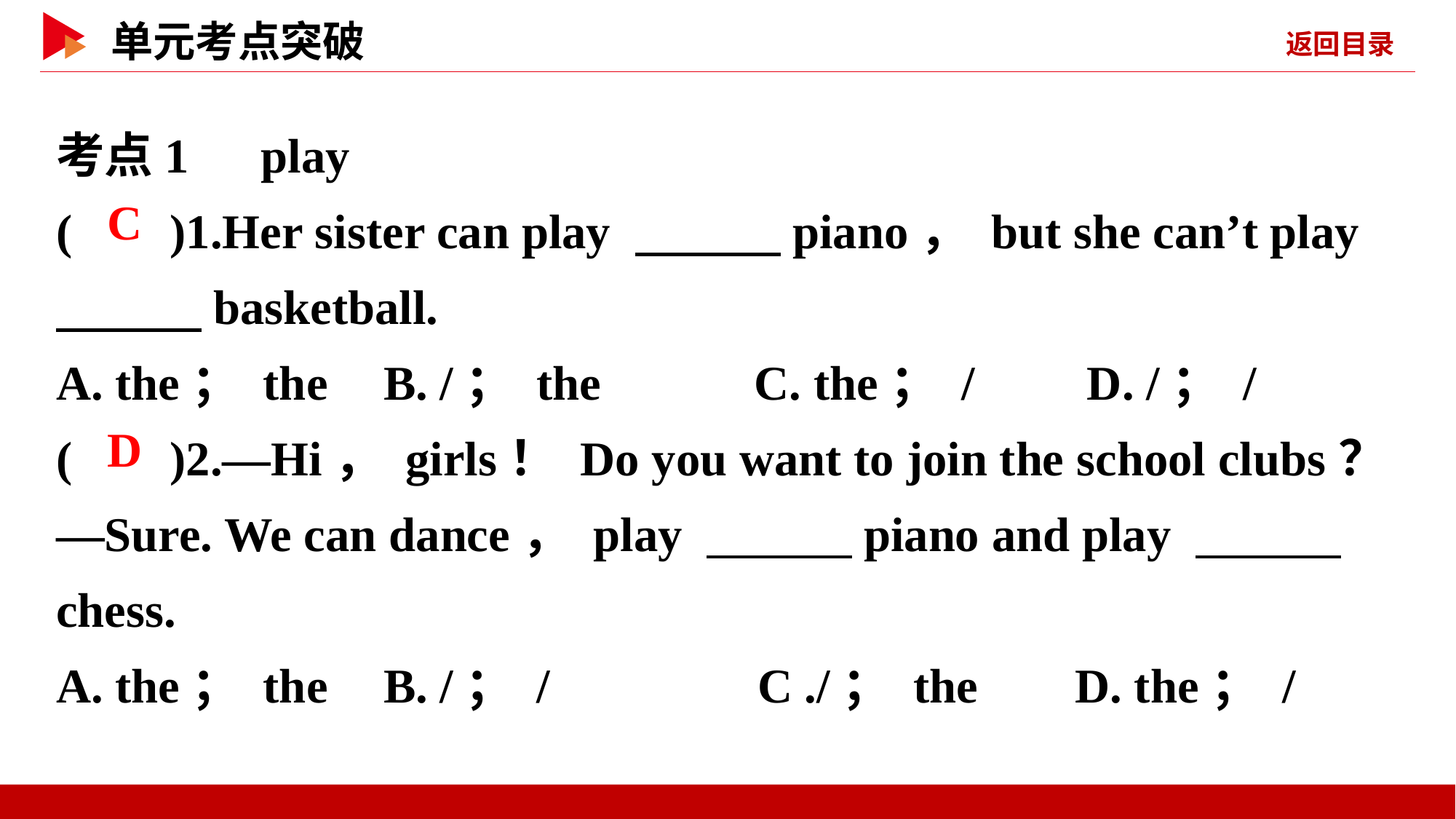

考点1　play
(        )1.Her sister can play 　　　piano， but she can’t play 　　　basketball.
A. the； the	B. /； the              C. the； /	    D. /； /
(        )2.—Hi， girls！ Do you want to join the school clubs？
—Sure. We can dance， play 　　　piano and play 　　　chess.
A. the； the	B. /； /                   C ./； the	   D. the； /
   C
   D